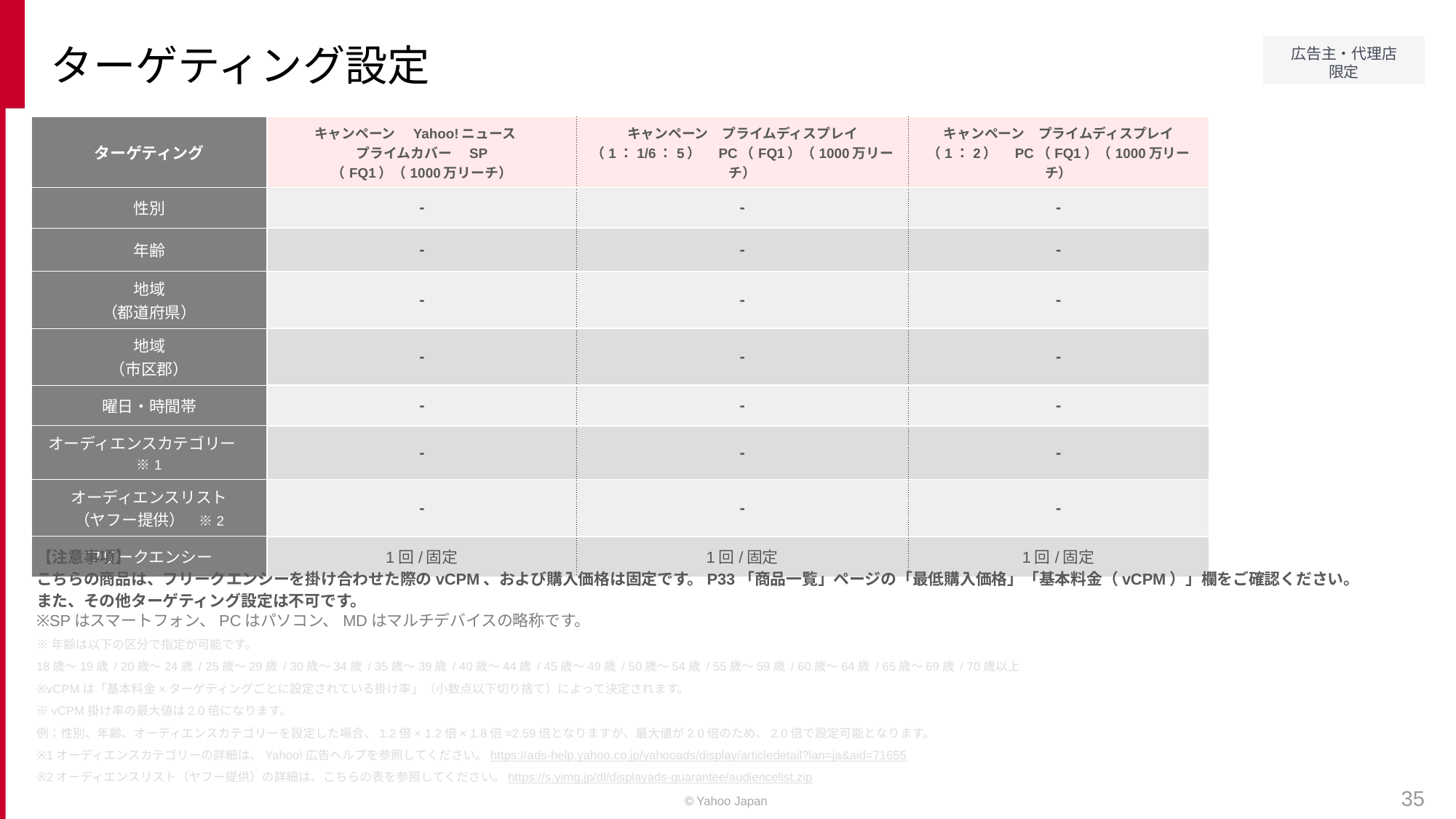

ターゲティング設定
| ターゲティング | キャンペーン　Yahoo!ニュース　 プライムカバー　SP （FQ1）（1000万リーチ） | キャンペーン　プライムディスプレイ （1：1/6：5）　PC（FQ1）（1000万リーチ） | キャンペーン　プライムディスプレイ （1：2）　PC（FQ1）（1000万リーチ） |
| --- | --- | --- | --- |
| 性別 | - | - | - |
| 年齢 | - | - | - |
| 地域 （都道府県） | - | - | - |
| 地域 （市区郡） | - | - | - |
| 曜日・時間帯 | - | - | - |
| オーディエンスカテゴリー　※1 | - | - | - |
| オーディエンスリスト （ヤフー提供）　※2 | - | - | - |
| フリークエンシー | 1回/固定 | 1回/固定 | 1回/固定 |
【注意事項】
こちらの商品は、フリークエンシーを掛け合わせた際のvCPM、および購入価格は固定です。P33「商品一覧」ページの「最低購入価格」「基本料金（vCPM）」欄をご確認ください。
また、その他ターゲティング設定は不可です。
※SPはスマートフォン、PCはパソコン、MDはマルチデバイスの略称です。
※年齢は以下の区分で指定が可能です。
18歳～19歳 / 20歳～24歳 / 25歳～29歳 / 30歳～34歳 / 35歳～39歳 / 40歳～44歳 / 45歳～49歳 / 50歳～54歳 / 55歳～59歳 / 60歳～64歳 / 65歳～69歳 / 70歳以上
※vCPMは「基本料金×ターゲティングごとに設定されている掛け率」（小数点以下切り捨て）によって決定されます。
※vCPM掛け率の最大値は2.0倍になります。
例：性別、年齢、オーディエンスカテゴリーを設定した場合、1.2倍× 1.2倍× 1.8倍=2.59倍となりますが、最大値が2.0倍のため、2.0倍で設定可能となります。
※1オーディエンスカテゴリーの詳細は、Yahoo!広告ヘルプを参照してください。https://ads-help.yahoo.co.jp/yahooads/display/articledetail?lan=ja&aid=71655
※2オーディエンスリスト（ヤフー提供）の詳細は、こちらの表を参照してください。https://s.yimg.jp/dl/displayads-guarantee/audiencelist.zip
35